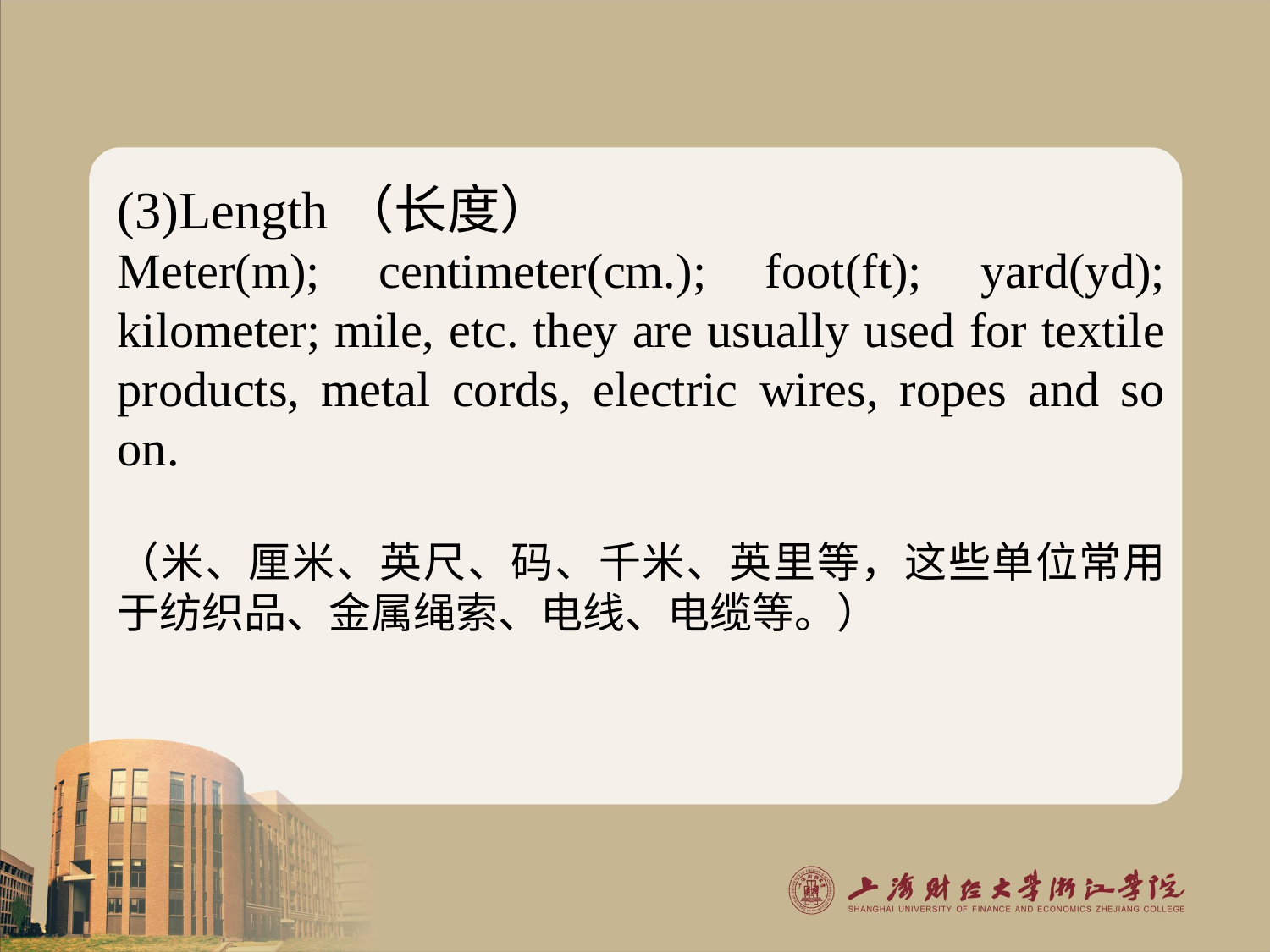

(3)Length（长度）
Meter(m); centimeter(cm.); foot(ft); yard(yd); kilometer; mile, etc. they are usually used for textile products, metal cords, electric wires, ropes and so on.

（米、厘米、英尺、码、千米、英里等，这些单位常用于纺织品、金属绳索、电线、电缆等。）